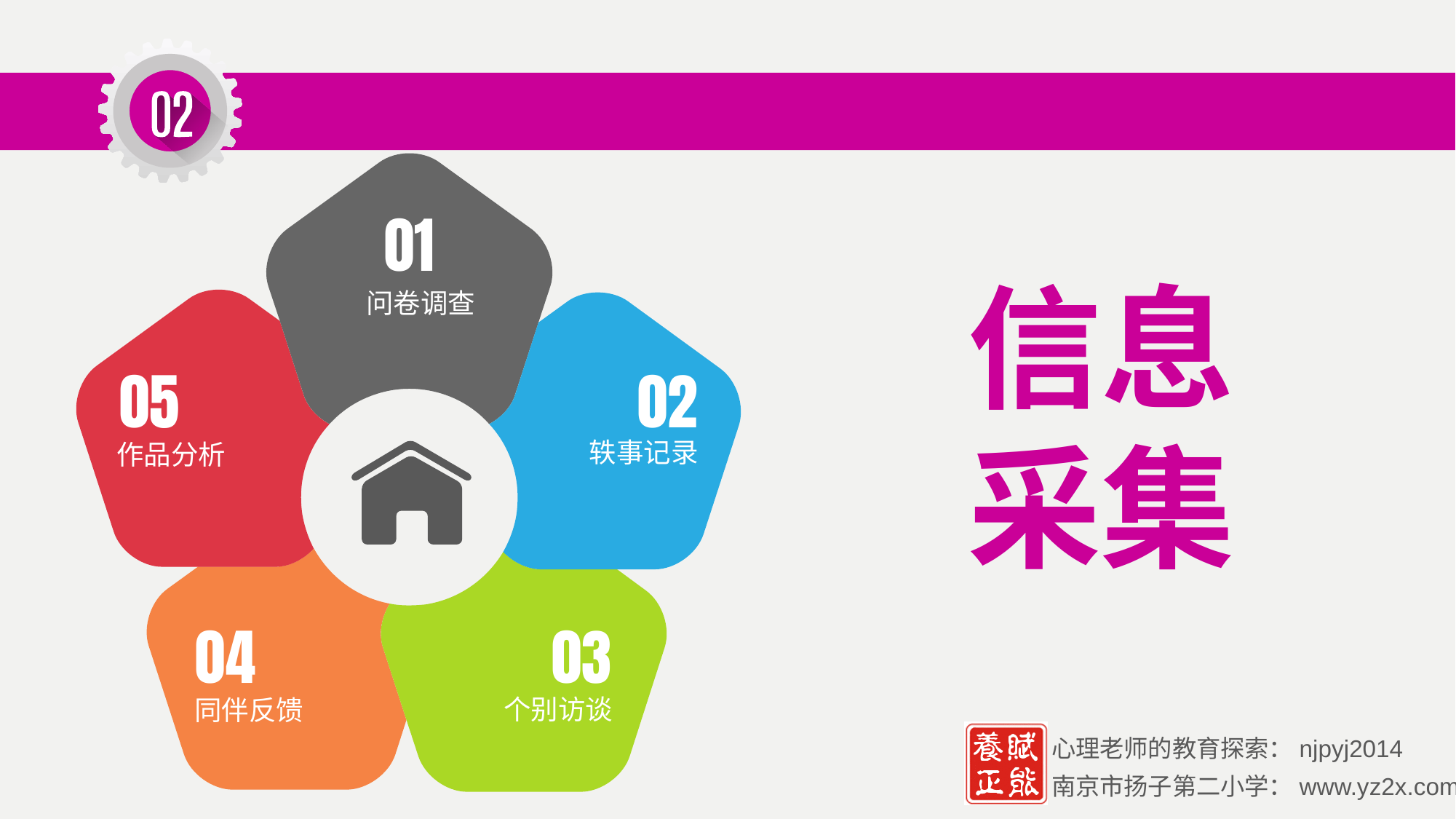

01
信息采集
问卷调查
05
02
轶事记录
作品分析

04
03
个别访谈
同伴反馈